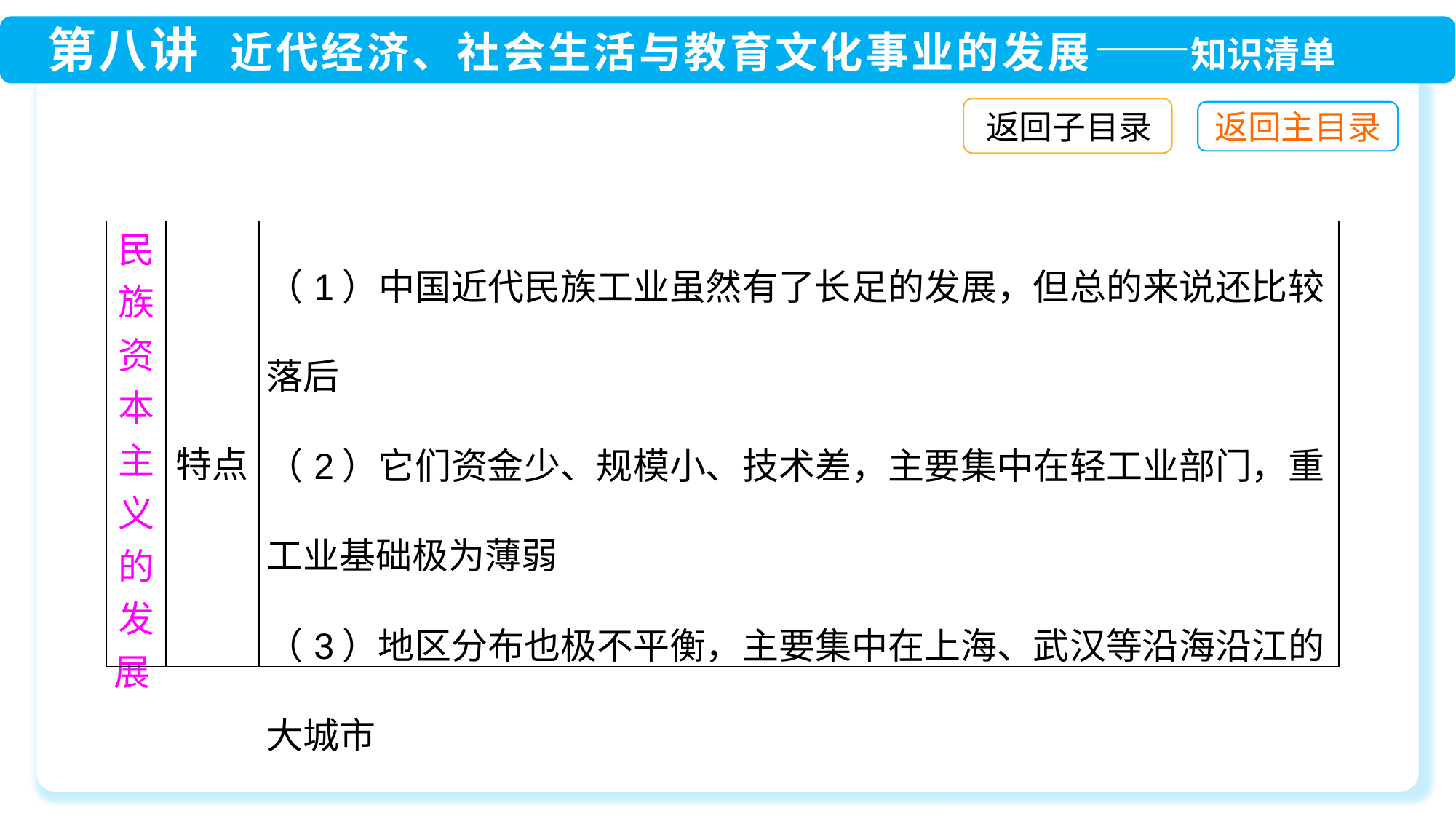

返回子目录
| 民族资本主义的发展 | 特点 | （1）中国近代民族工业虽然有了长足的发展，但总的来说还比较落后 （2）它们资金少、规模小、技术差，主要集中在轻工业部门，重工业基础极为薄弱 （3）地区分布也极不平衡，主要集中在上海、武汉等沿海沿江的大城市 |
| --- | --- | --- |